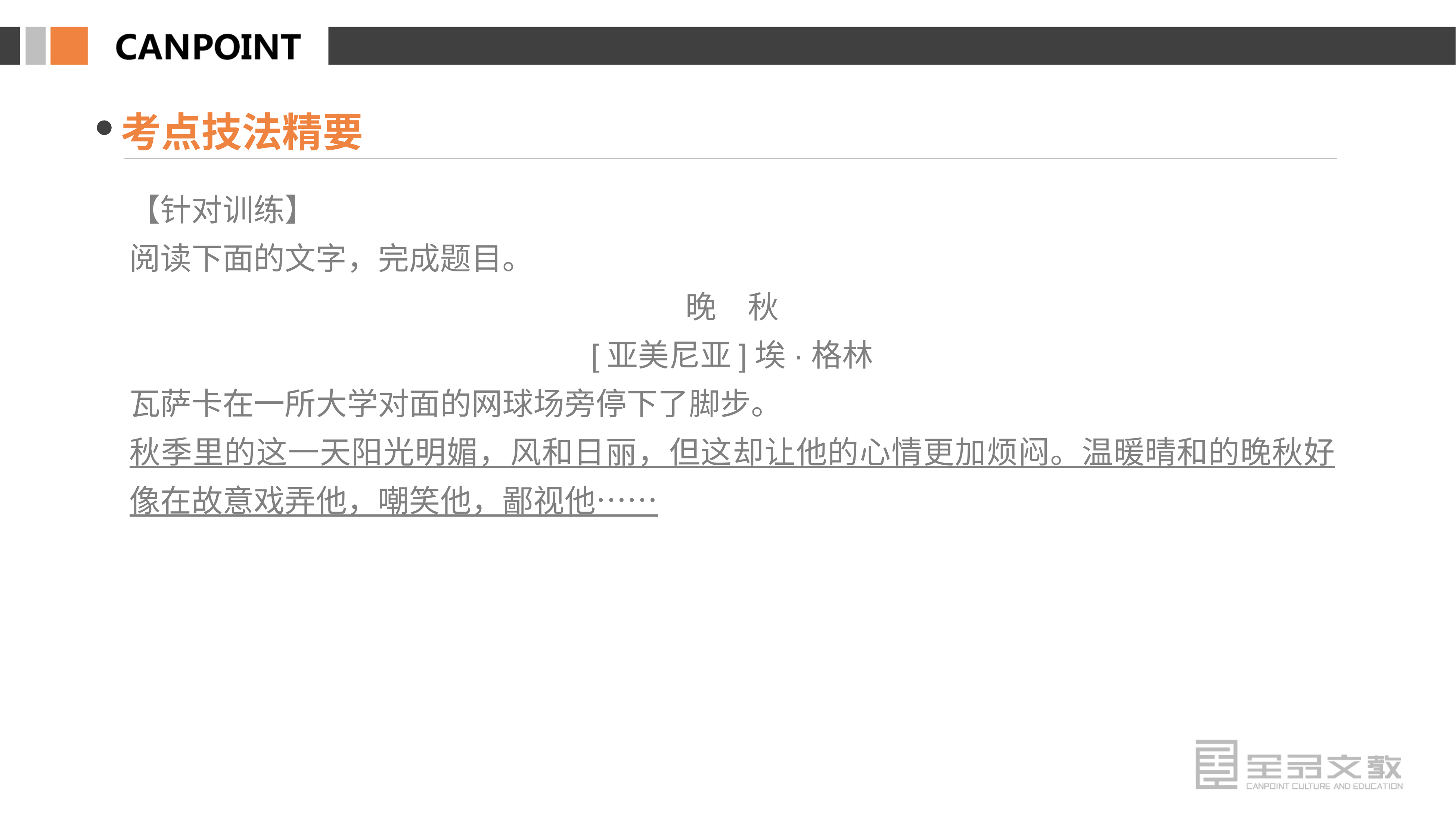

考点技法精要

【针对训练】
阅读下面的文字，完成题目。
晚　秋
[亚美尼亚]埃·格林
瓦萨卡在一所大学对面的网球场旁停下了脚步。
秋季里的这一天阳光明媚，风和日丽，但这却让他的心情更加烦闷。温暖晴和的晚秋好像在故意戏弄他，嘲笑他，鄙视他……